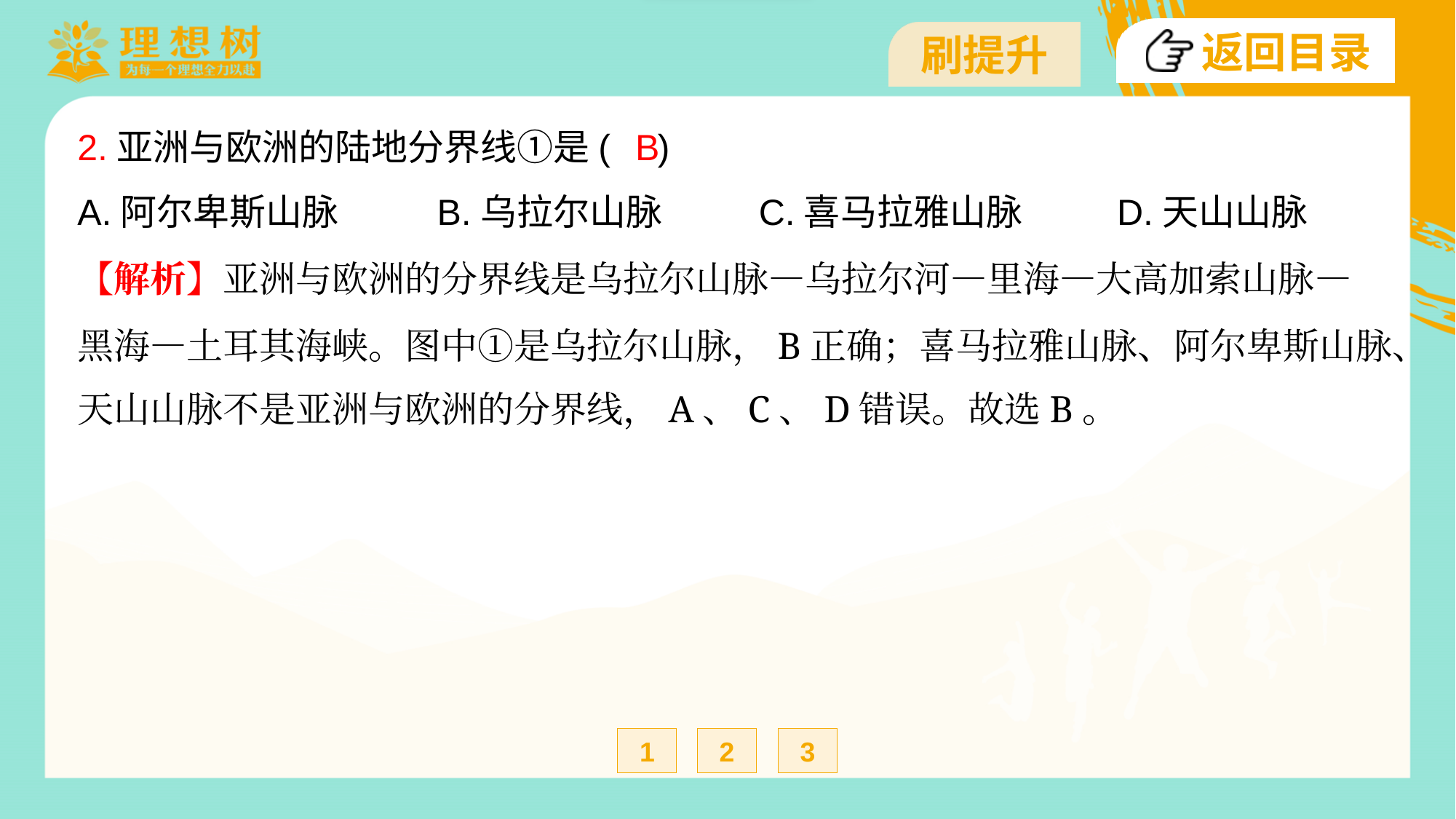

B
2.亚洲与欧洲的陆地分界线①是(     )
A.阿尔卑斯山脉	B.乌拉尔山脉	C.喜马拉雅山脉	D.天山山脉
【解析】亚洲与欧洲的分界线是乌拉尔山脉—乌拉尔河—里海—大高加索山脉—
黑海—土耳其海峡。图中①是乌拉尔山脉，B正确；喜马拉雅山脉、阿尔卑斯山脉、
天山山脉不是亚洲与欧洲的分界线，A、C、D错误。故选B。